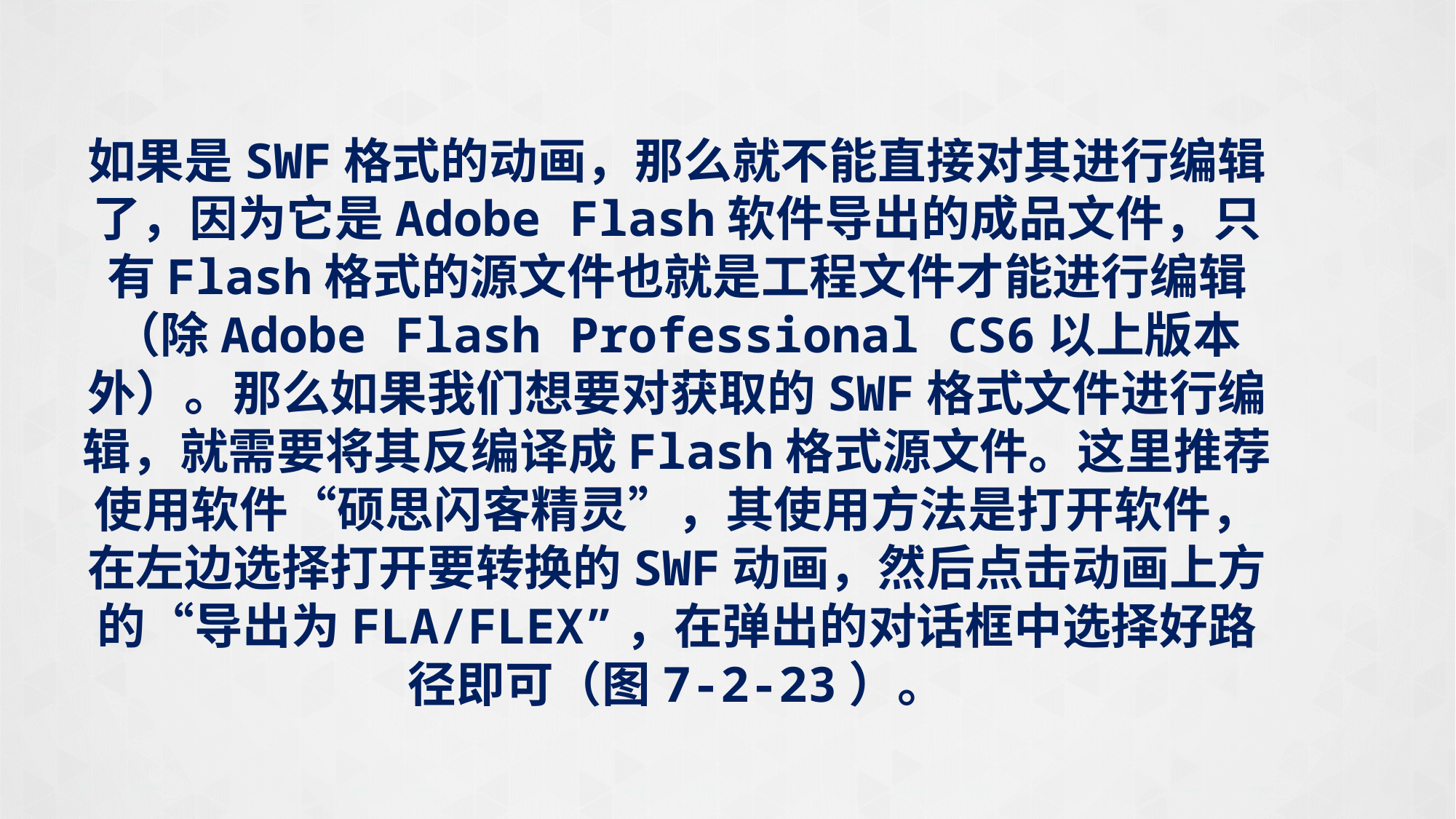

如果是SWF格式的动画，那么就不能直接对其进行编辑了，因为它是Adobe Flash软件导出的成品文件，只有Flash格式的源文件也就是工程文件才能进行编辑（除Adobe Flash Professional CS6以上版本外）。那么如果我们想要对获取的SWF格式文件进行编辑，就需要将其反编译成Flash格式源文件。这里推荐使用软件“硕思闪客精灵”，其使用方法是打开软件，在左边选择打开要转换的SWF动画，然后点击动画上方的“导出为FLA/FLEX”，在弹出的对话框中选择好路径即可（图7-2-23）。